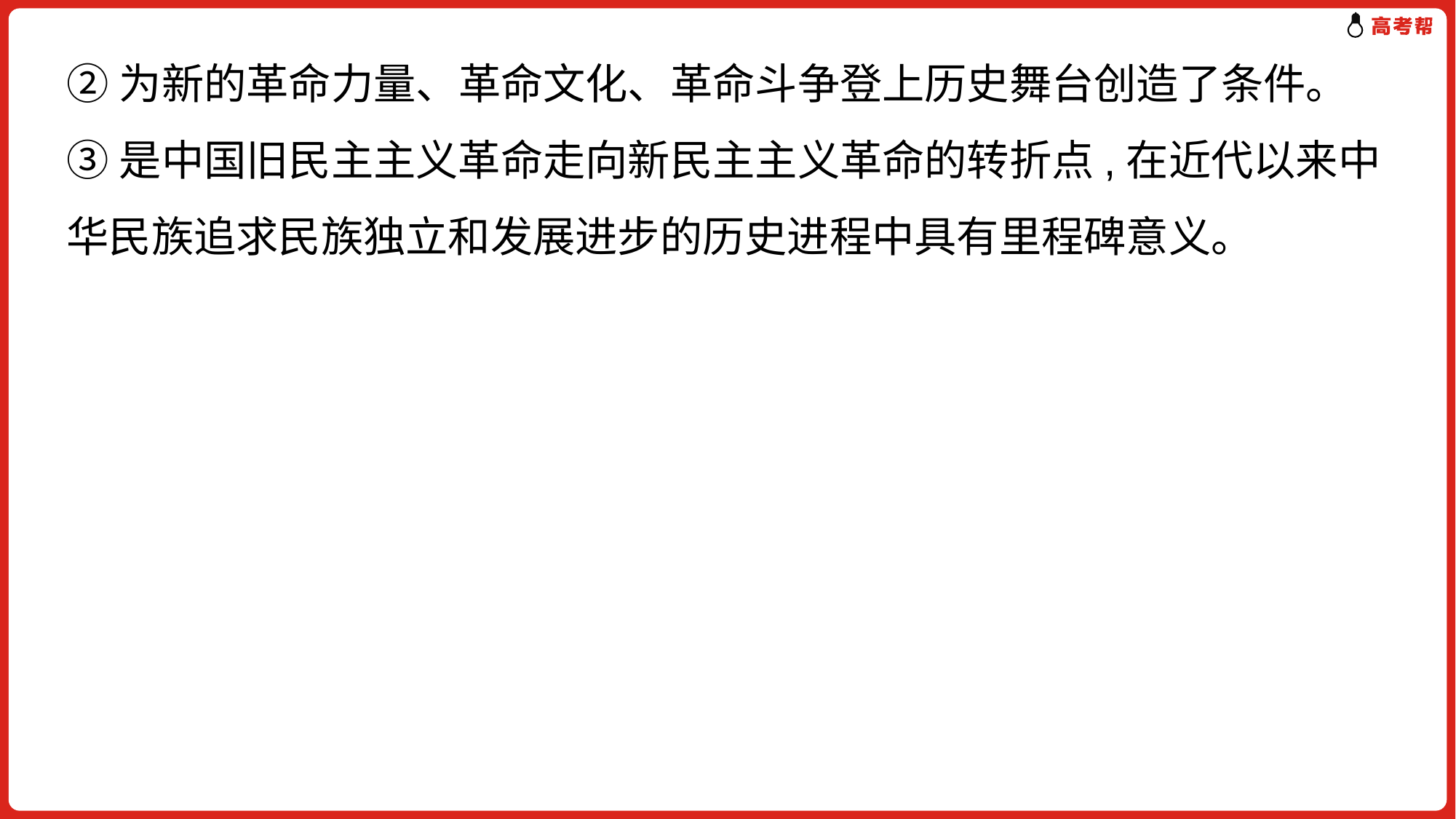

②为新的革命力量、革命文化、革命斗争登上历史舞台创造了条件。
③是中国旧民主主义革命走向新民主主义革命的转折点,在近代以来中华民族追求民族独立和发展进步的历史进程中具有里程碑意义。